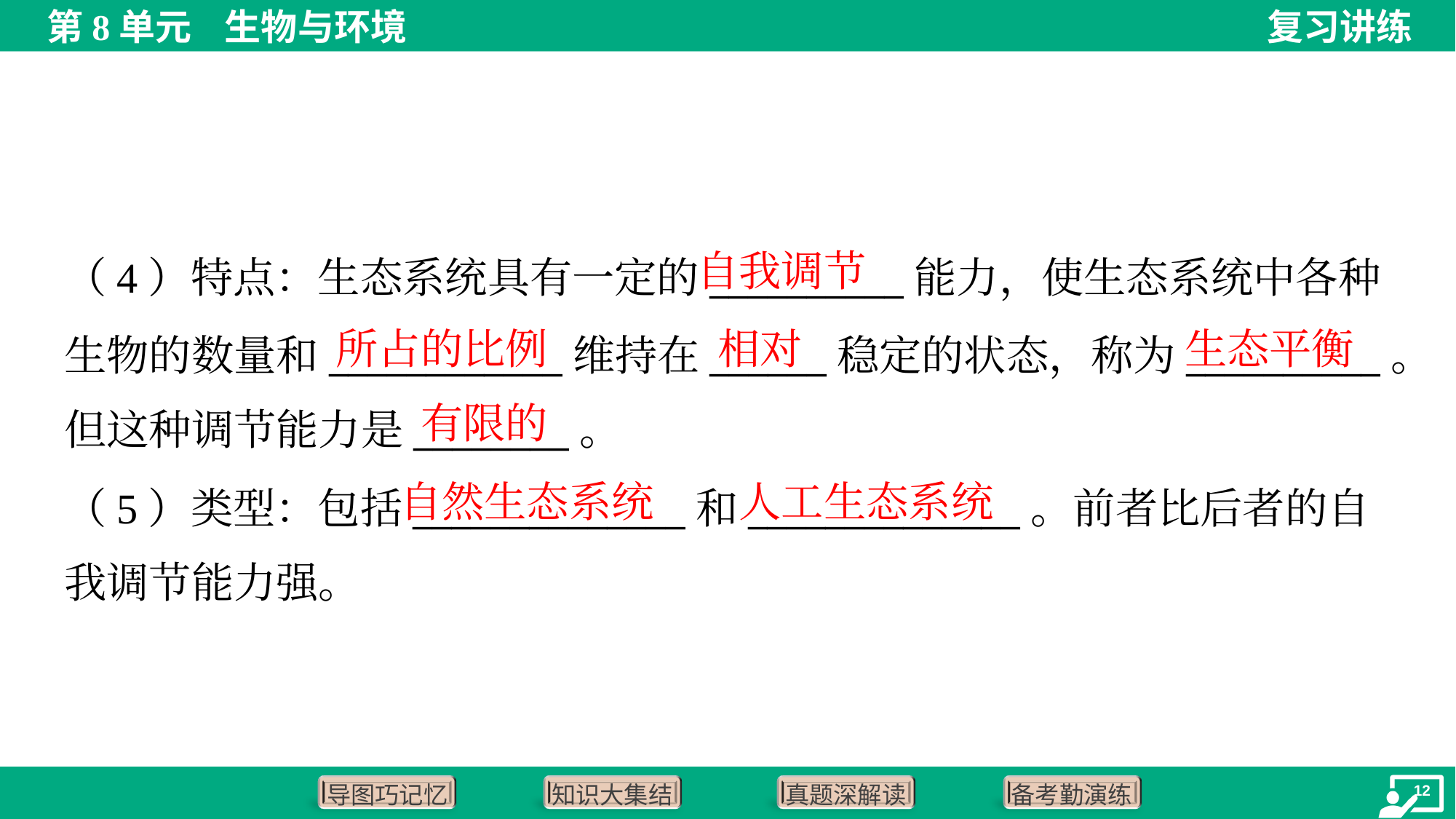

自我调节
（4）特点：生态系统具有一定的__________能力，使生态系统中各种
生物的数量和____________维持在______稳定的状态，称为__________。
但这种调节能力是________。
所占的比例
相对
生态平衡
有限的
自然生态系统
人工生态系统
（5）类型：包括______________和______________。前者比后者的自
我调节能力强。